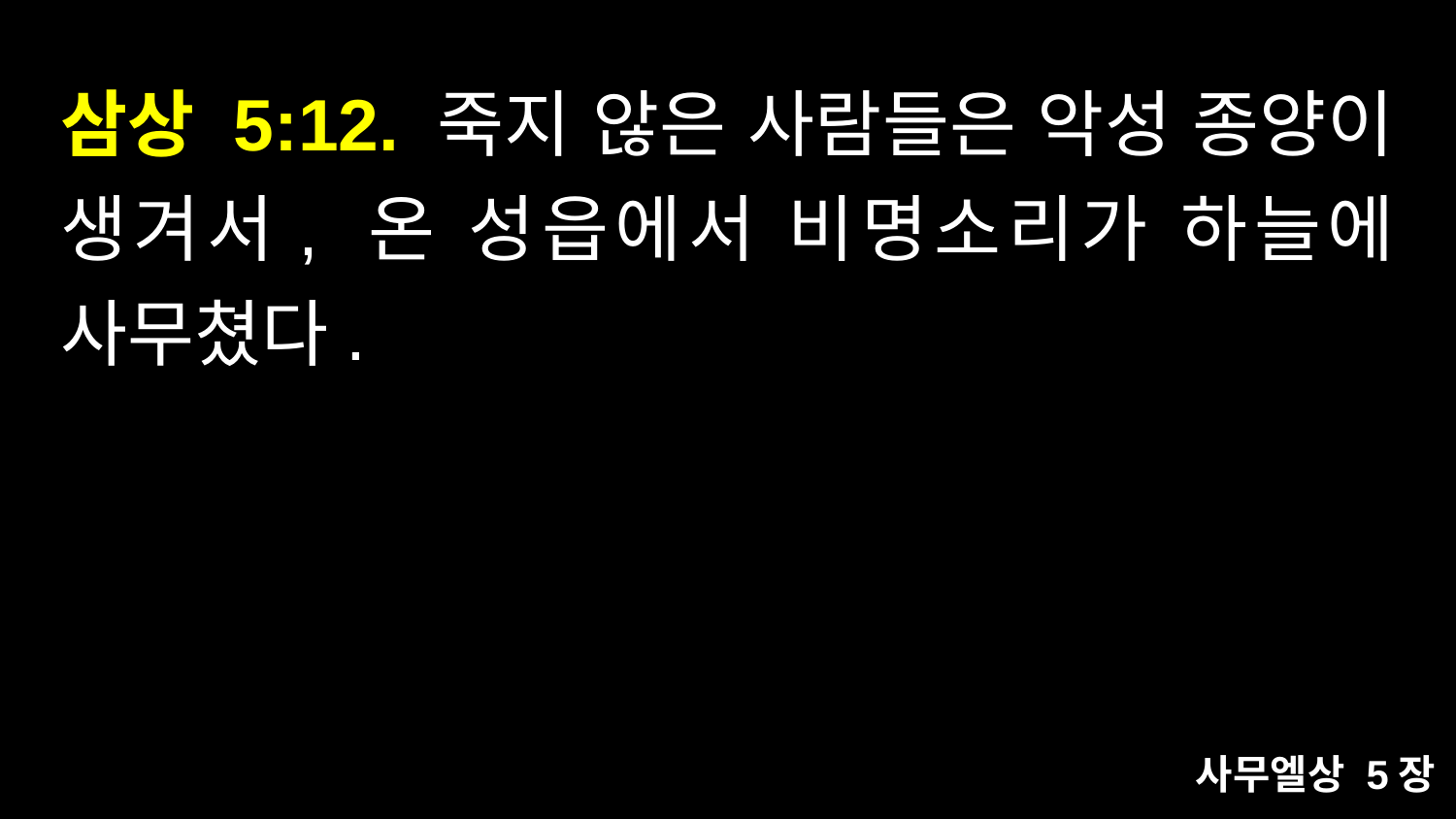

# 삼상 5:12. 죽지 않은 사람들은 악성 종양이 생겨서, 온 성읍에서 비명소리가 하늘에 사무쳤다.
사무엘상 5장